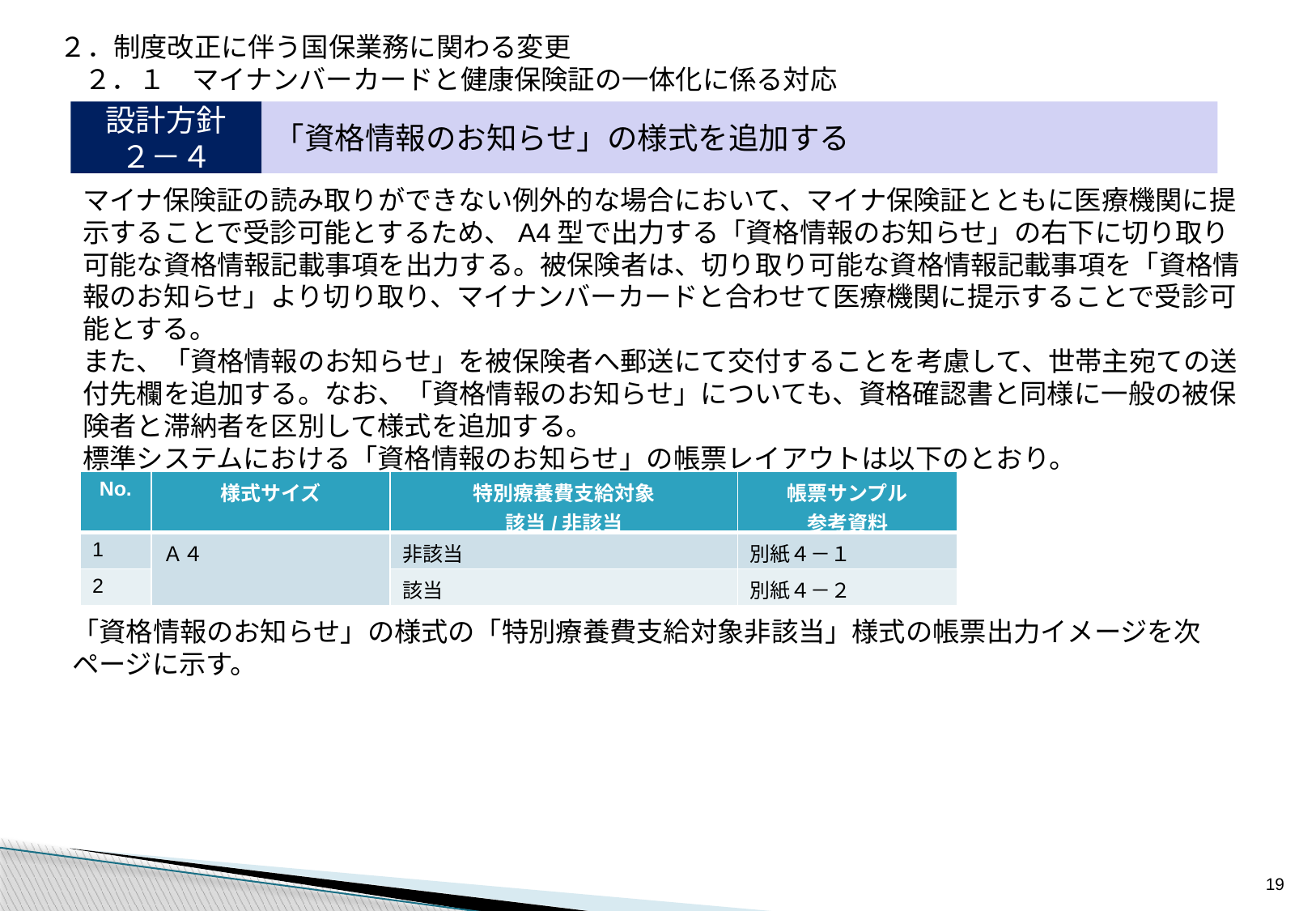

２．制度改正に伴う国保業務に関わる変更
２．１　マイナンバーカードと健康保険証の一体化に係る対応
設計方針
２－４
「資格情報のお知らせ」の様式を追加する
マイナ保険証の読み取りができない例外的な場合において、マイナ保険証とともに医療機関に提示することで受診可能とするため、A4型で出力する「資格情報のお知らせ」の右下に切り取り可能な資格情報記載事項を出力する。被保険者は、切り取り可能な資格情報記載事項を「資格情報のお知らせ」より切り取り、マイナンバーカードと合わせて医療機関に提示することで受診可能とする。
また、「資格情報のお知らせ」を被保険者へ郵送にて交付することを考慮して、世帯主宛ての送付先欄を追加する。なお、「資格情報のお知らせ」についても、資格確認書と同様に一般の被保険者と滞納者を区別して様式を追加する。
標準システムにおける「資格情報のお知らせ」の帳票レイアウトは以下のとおり。
| No. | 様式サイズ | 特別療養費支給対象 該当/非該当 | 帳票サンプル 参考資料 |
| --- | --- | --- | --- |
| 1 | Ａ４ | 非該当 | 別紙４－１ |
| 2 |  | 該当 | 別紙４－２ |
「資格情報のお知らせ」の様式の「特別療養費支給対象非該当」様式の帳票出力イメージを次ページに示す。
19